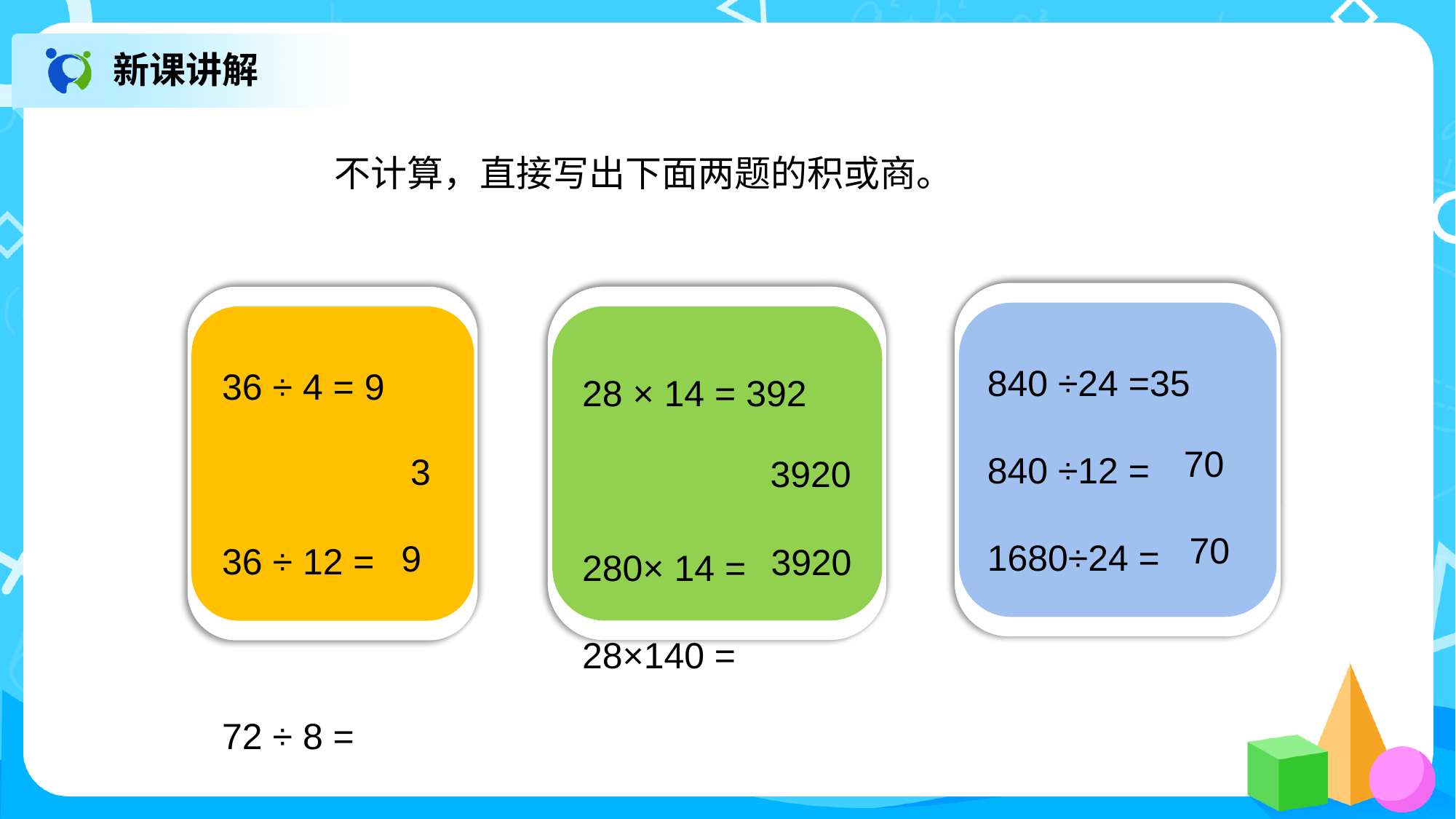

新课讲解
不计算，直接写出下面两题的积或商。

840 ÷24 =35
840 ÷12 =
1680÷24 =

28 × 14 = 392
280× 14 =
28×140 =

36 ÷ 4 = 9
36 ÷ 12 =
72 ÷ 8 =
70
3
3920
70
9
3920